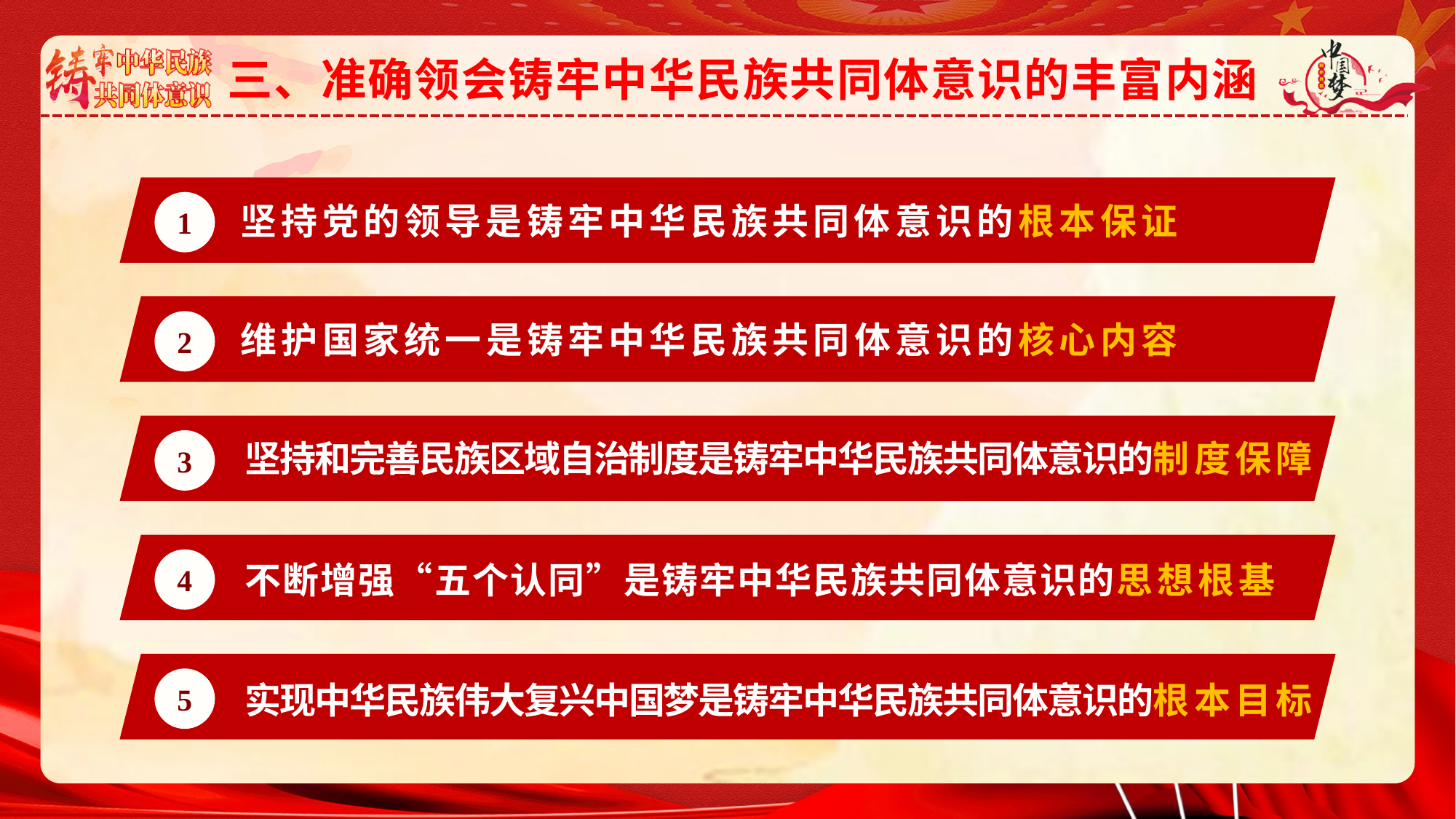

三、准确领会铸牢中华民族共同体意识的丰富内涵
坚持党的领导是铸牢中华民族共同体意识的根本保证
1
维护国家统一是铸牢中华民族共同体意识的核心内容
2

3
坚持和完善民族区域自治制度是铸牢中华民族共同体意识的制度保障

4
不断增强“五个认同”是铸牢中华民族共同体意识的思想根基

5
实现中华民族伟大复兴中国梦是铸牢中华民族共同体意识的根本目标